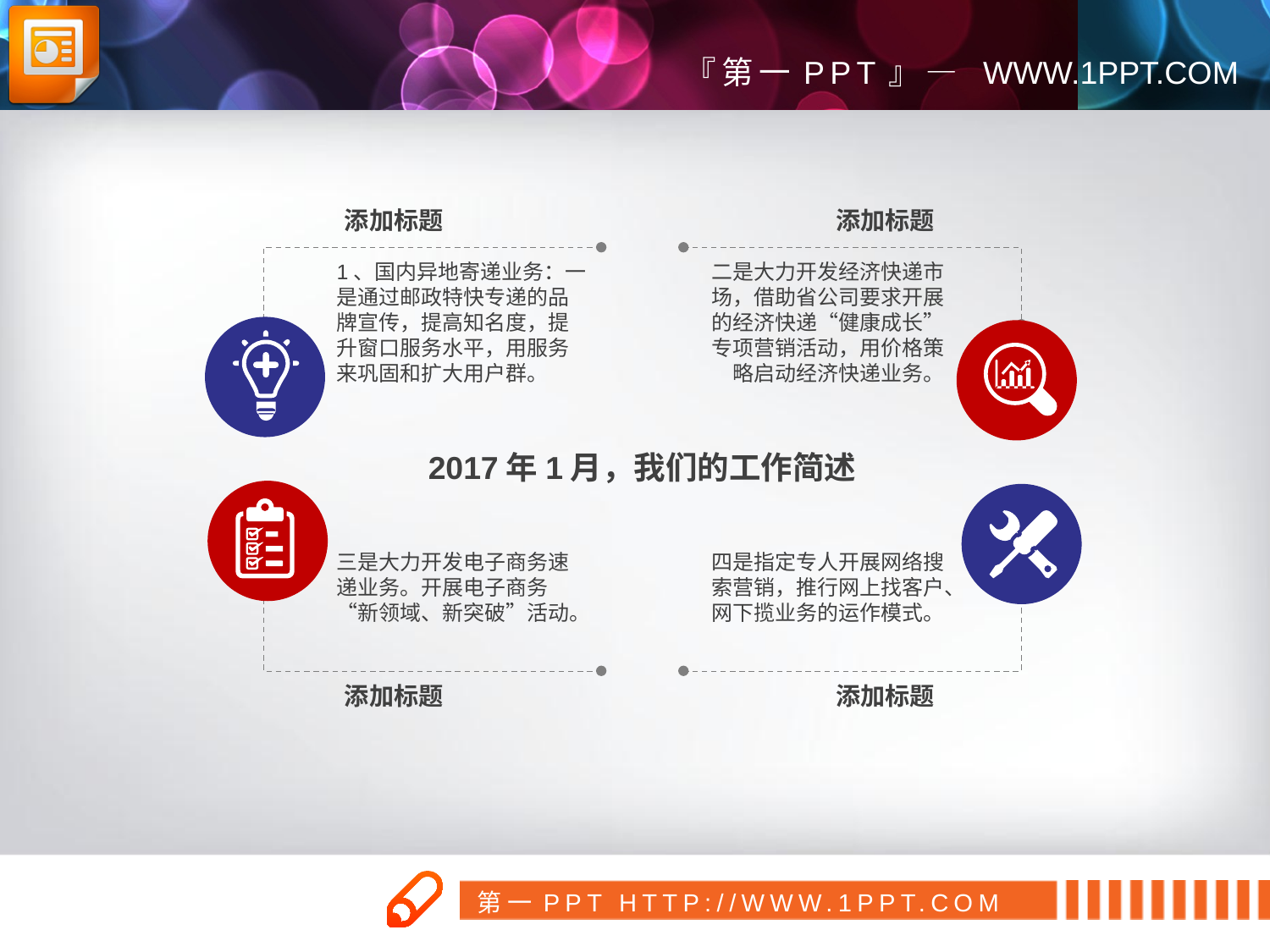

添加标题
添加标题

1、国内异地寄递业务：一是通过邮政特快专递的品牌宣传，提高知名度，提升窗口服务水平，用服务来巩固和扩大用户群。
二是大力开发经济快递市场，借助省公司要求开展的经济快递“健康成长”专项营销活动，用价格策略启动经济快递业务。

2017年1月，我们的工作简述

三是大力开发电子商务速递业务。开展电子商务“新领域、新突破”活动。
四是指定专人开展网络搜索营销，推行网上找客户、网下揽业务的运作模式。

添加标题
添加标题